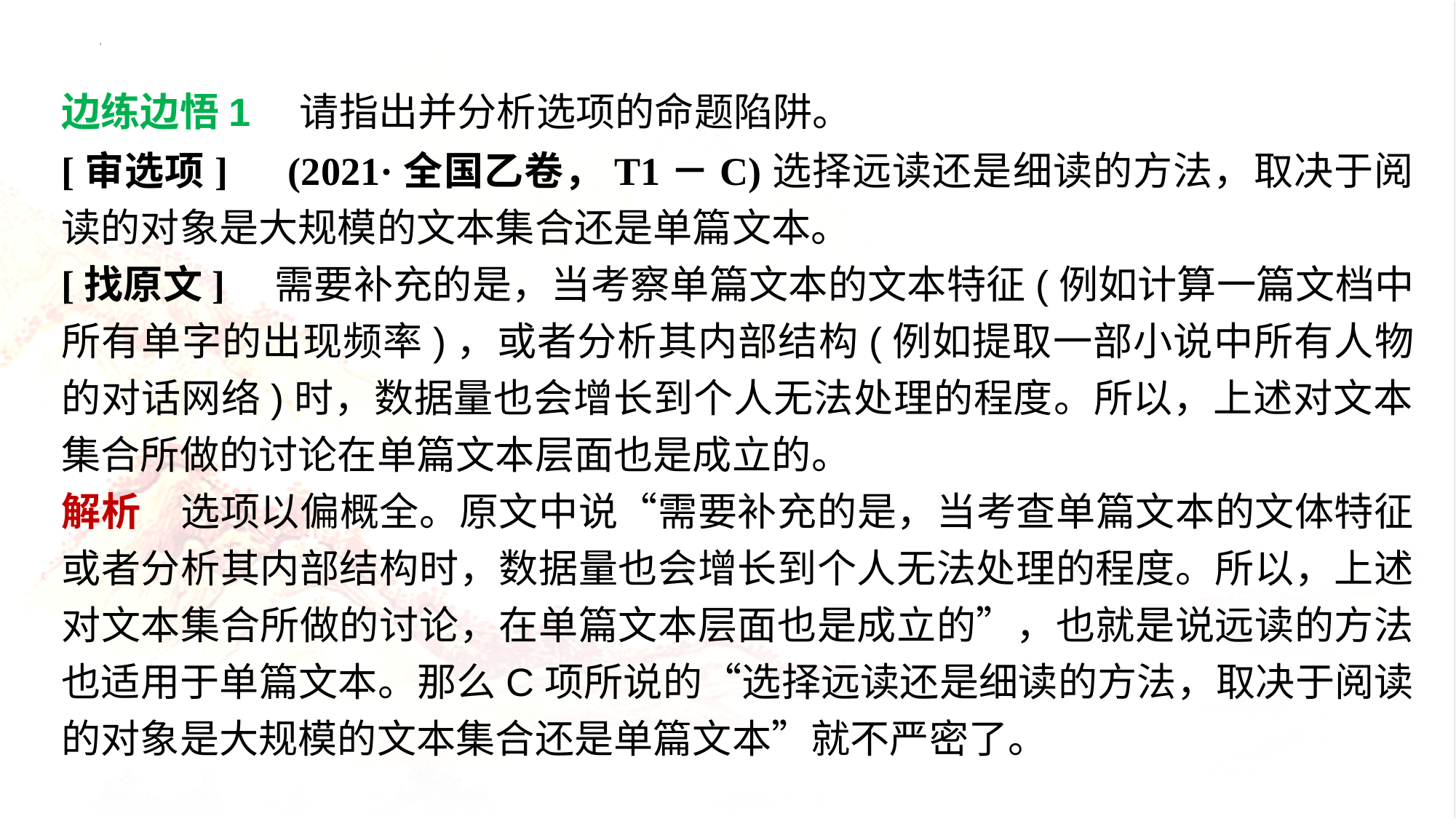

边练边悟1　请指出并分析选项的命题陷阱。
[审选项]　(2021·全国乙卷，T1－C)选择远读还是细读的方法，取决于阅读的对象是大规模的文本集合还是单篇文本。
[找原文]　需要补充的是，当考察单篇文本的文本特征(例如计算一篇文档中所有单字的出现频率)，或者分析其内部结构(例如提取一部小说中所有人物的对话网络)时，数据量也会增长到个人无法处理的程度。所以，上述对文本集合所做的讨论在单篇文本层面也是成立的。
解析　选项以偏概全。原文中说“需要补充的是，当考查单篇文本的文体特征或者分析其内部结构时，数据量也会增长到个人无法处理的程度。所以，上述对文本集合所做的讨论，在单篇文本层面也是成立的”，也就是说远读的方法也适用于单篇文本。那么C项所说的“选择远读还是细读的方法，取决于阅读的对象是大规模的文本集合还是单篇文本”就不严密了。